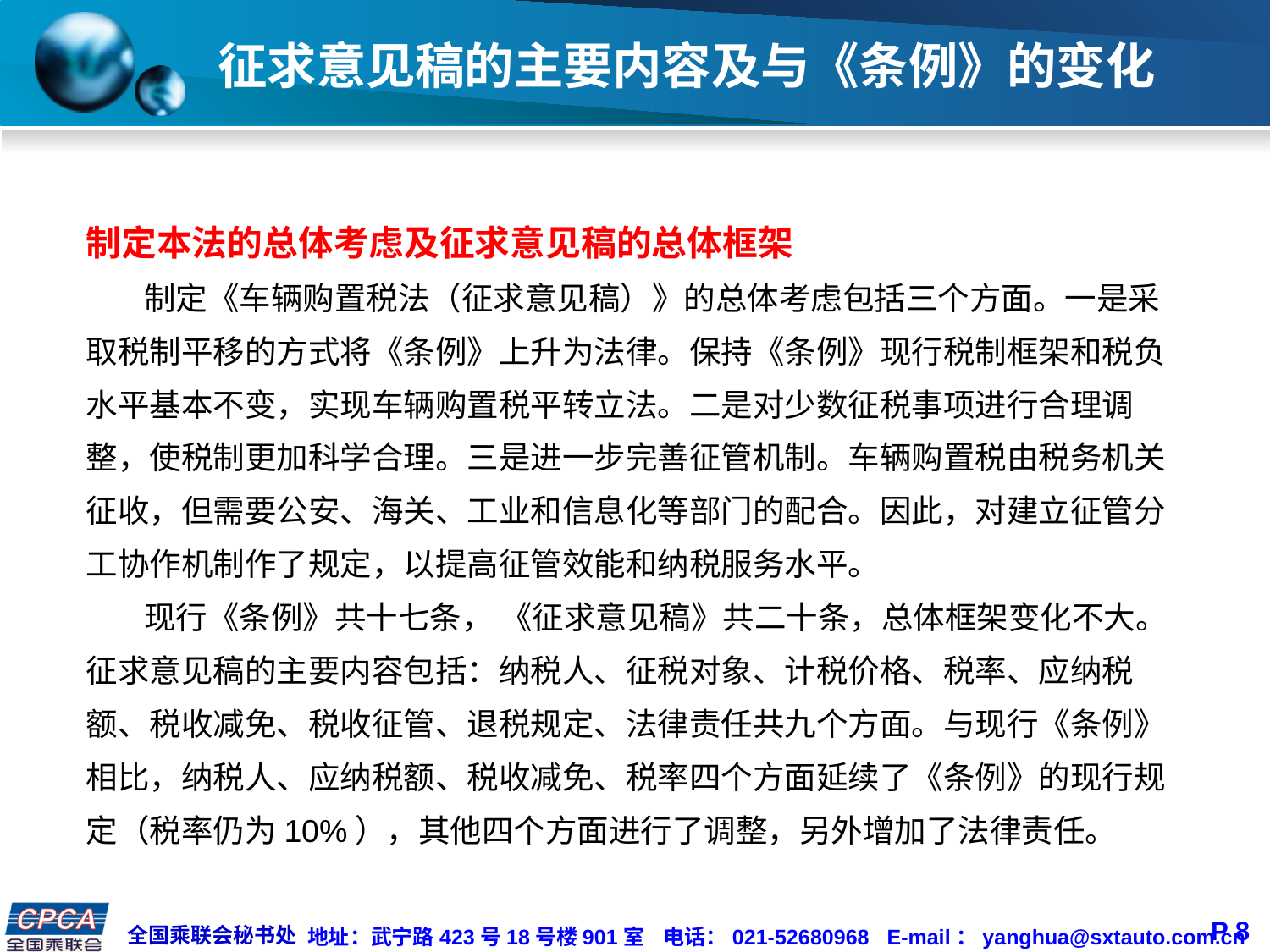

# 征求意见稿的主要内容及与《条例》的变化
制定本法的总体考虑及征求意见稿的总体框架
       制定《车辆购置税法（征求意见稿）》的总体考虑包括三个方面。一是采取税制平移的方式将《条例》上升为法律。保持《条例》现行税制框架和税负水平基本不变，实现车辆购置税平转立法。二是对少数征税事项进行合理调整，使税制更加科学合理。三是进一步完善征管机制。车辆购置税由税务机关征收，但需要公安、海关、工业和信息化等部门的配合。因此，对建立征管分工协作机制作了规定，以提高征管效能和纳税服务水平。
       现行《条例》共十七条， 《征求意见稿》共二十条，总体框架变化不大。征求意见稿的主要内容包括：纳税人、征税对象、计税价格、税率、应纳税额、税收减免、税收征管、退税规定、法律责任共九个方面。与现行《条例》相比，纳税人、应纳税额、税收减免、税率四个方面延续了《条例》的现行规定（税率仍为10%），其他四个方面进行了调整，另外增加了法律责任。